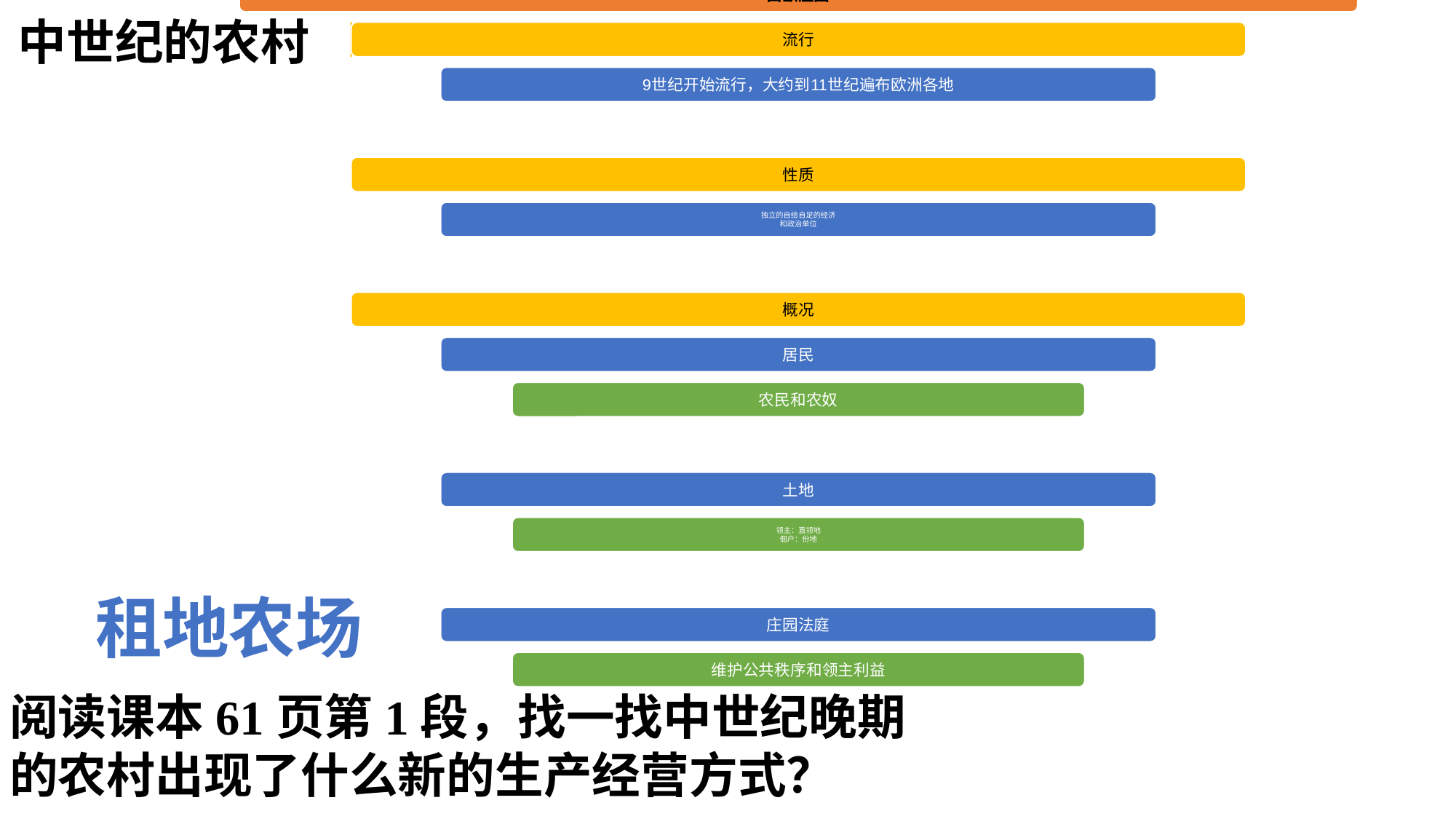

西欧庄园
流行
9世纪开始流行，大约到11世纪遍布欧洲各地
性质
独立的自给自足的经济
和政治单位
概况
庄园法庭
居民
土地
农民和农奴
领主：直领地
佃户：份地
维护公共秩序和领主利益
中世纪的农村
租地农场
阅读课本61页第1段，找一找中世纪晚期的农村出现了什么新的生产经营方式？